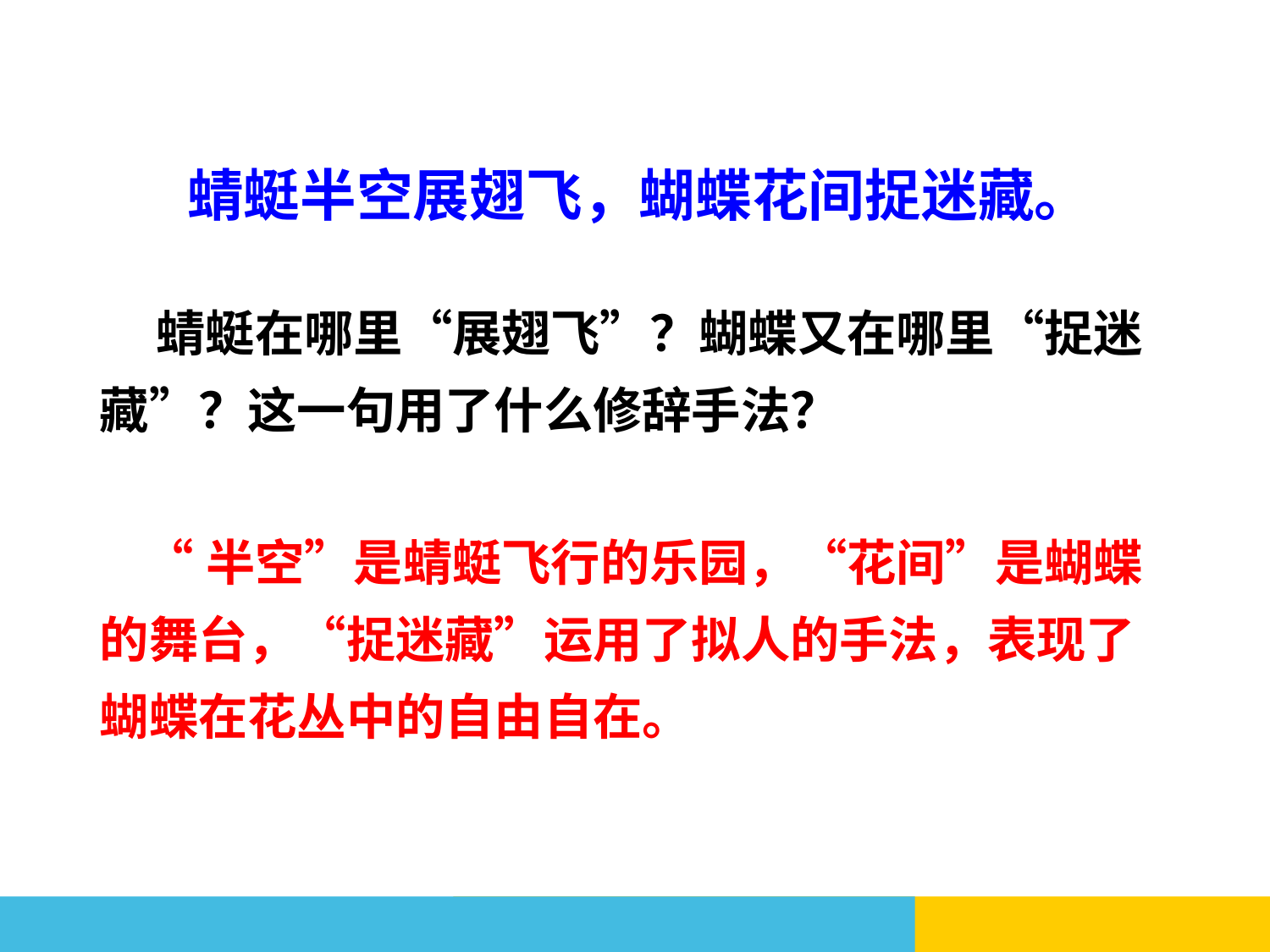

蜻蜓半空展翅飞，蝴蝶花间捉迷藏。
    蜻蜓在哪里“展翅飞”？蝴蝶又在哪里“捉迷藏”？这一句用了什么修辞手法？
    “半空”是蜻蜓飞行的乐园，“花间”是蝴蝶的舞台，“捉迷藏”运用了拟人的手法，表现了蝴蝶在花丛中的自由自在。